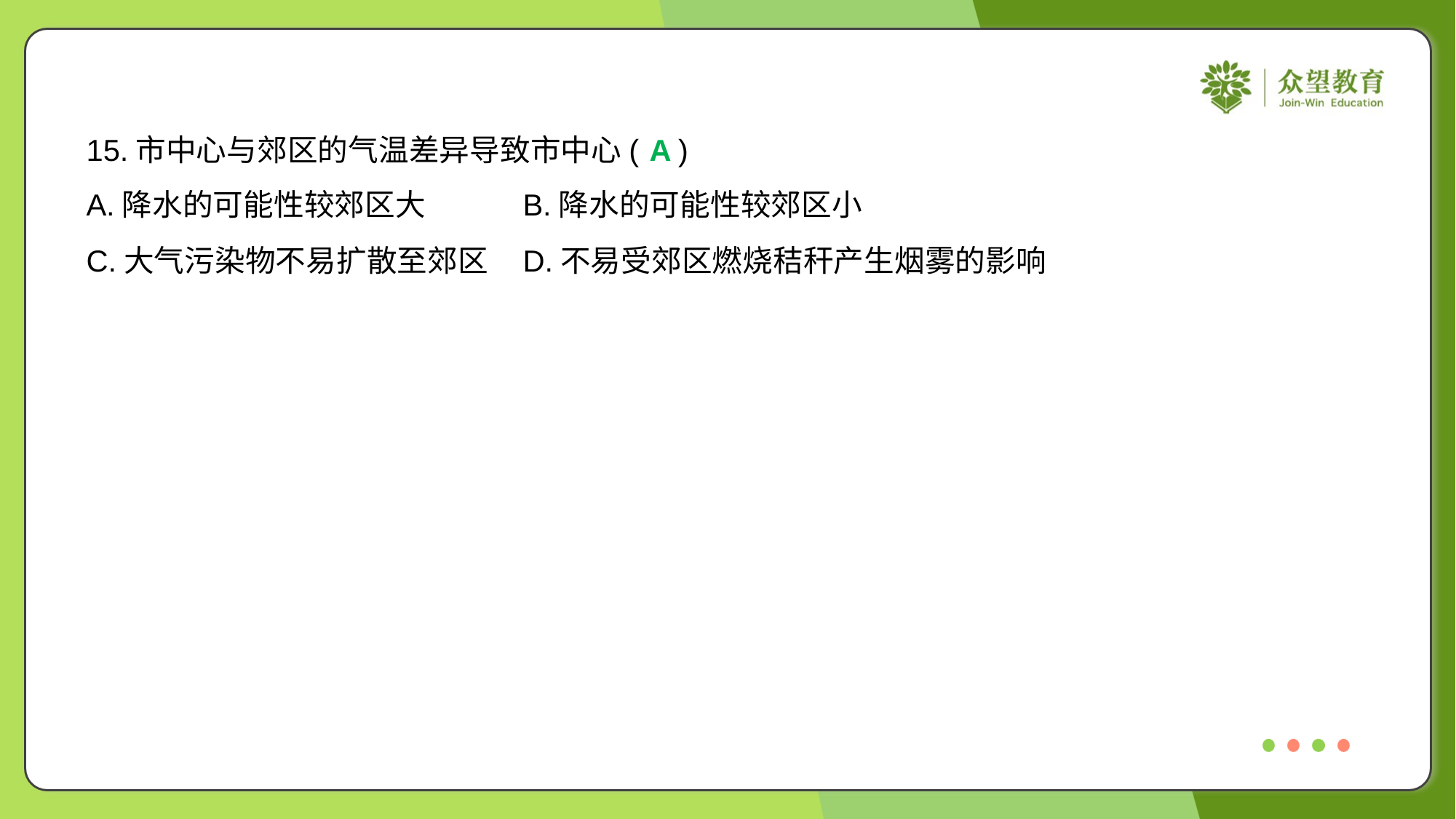

15.市中心与郊区的气温差异导致市中心(     )
A
A.降水的可能性较郊区大	B.降水的可能性较郊区小
C.大气污染物不易扩散至郊区	D.不易受郊区燃烧秸秆产生烟雾的影响